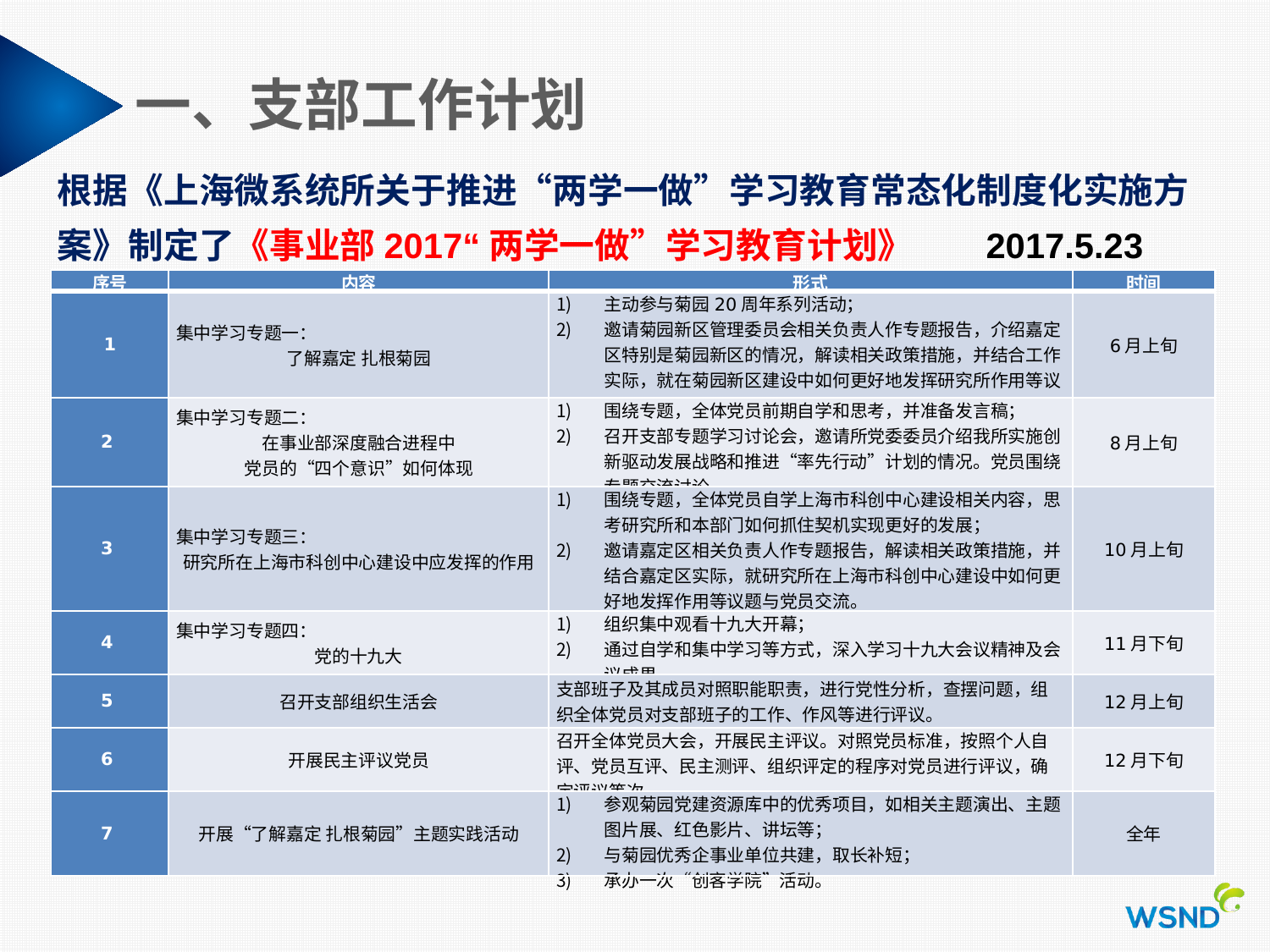

一、支部工作计划
根据《上海微系统所关于推进“两学一做”学习教育常态化制度化实施方案》制定了《事业部2017“两学一做”学习教育计划》        2017.5.23

| 序号 | 内容 | 形式 | 时间 |
| --- | --- | --- | --- |
| 1 | 集中学习专题一： 了解嘉定 扎根菊园 | 主动参与菊园20周年系列活动； 邀请菊园新区管理委员会相关负责人作专题报告，介绍嘉定区特别是菊园新区的情况，解读相关政策措施，并结合工作实际，就在菊园新区建设中如何更好地发挥研究所作用等议题与党员交流。 | 6月上旬 |
| 2 | 集中学习专题二： 在事业部深度融合进程中 党员的“四个意识”如何体现 | 围绕专题，全体党员前期自学和思考，并准备发言稿； 召开支部专题学习讨论会，邀请所党委委员介绍我所实施创新驱动发展战略和推进“率先行动”计划的情况。党员围绕专题交流讨论。 | 8月上旬 |
| 3 | 集中学习专题三： 研究所在上海市科创中心建设中应发挥的作用 | 围绕专题，全体党员自学上海市科创中心建设相关内容，思考研究所和本部门如何抓住契机实现更好的发展； 邀请嘉定区相关负责人作专题报告，解读相关政策措施，并结合嘉定区实际，就研究所在上海市科创中心建设中如何更好地发挥作用等议题与党员交流。 | 10月上旬 |
| 4 | 集中学习专题四： 党的十九大 | 组织集中观看十九大开幕； 通过自学和集中学习等方式，深入学习十九大会议精神及会议成果。 | 11月下旬 |
| 5 | 召开支部组织生活会 | 支部班子及其成员对照职能职责，进行党性分析，查摆问题，组织全体党员对支部班子的工作、作风等进行评议。 | 12月上旬 |
| 6 | 开展民主评议党员 | 召开全体党员大会，开展民主评议。对照党员标准，按照个人自评、党员互评、民主测评、组织评定的程序对党员进行评议，确定评议等次。 | 12月下旬 |
| 7 | 开展“了解嘉定 扎根菊园”主题实践活动 | 参观菊园党建资源库中的优秀项目，如相关主题演出、主题图片展、红色影片、讲坛等； 与菊园优秀企事业单位共建，取长补短； 承办一次“创客学院”活动。 | 全年 |